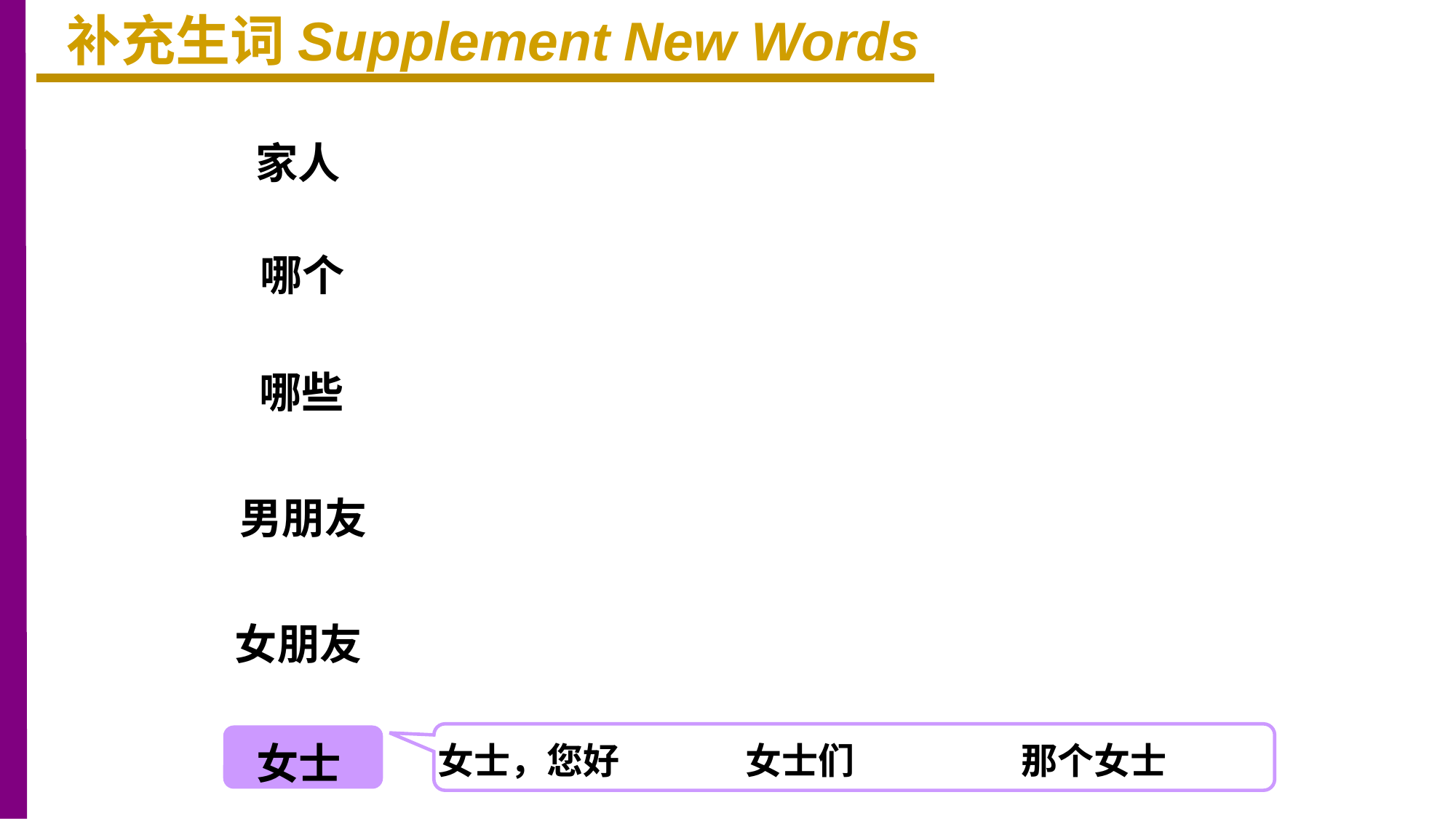

补充生词Supplement New Words
家人
哪个
哪些
男朋友
女朋友

女士
女士，您好
    女士们
那个女士